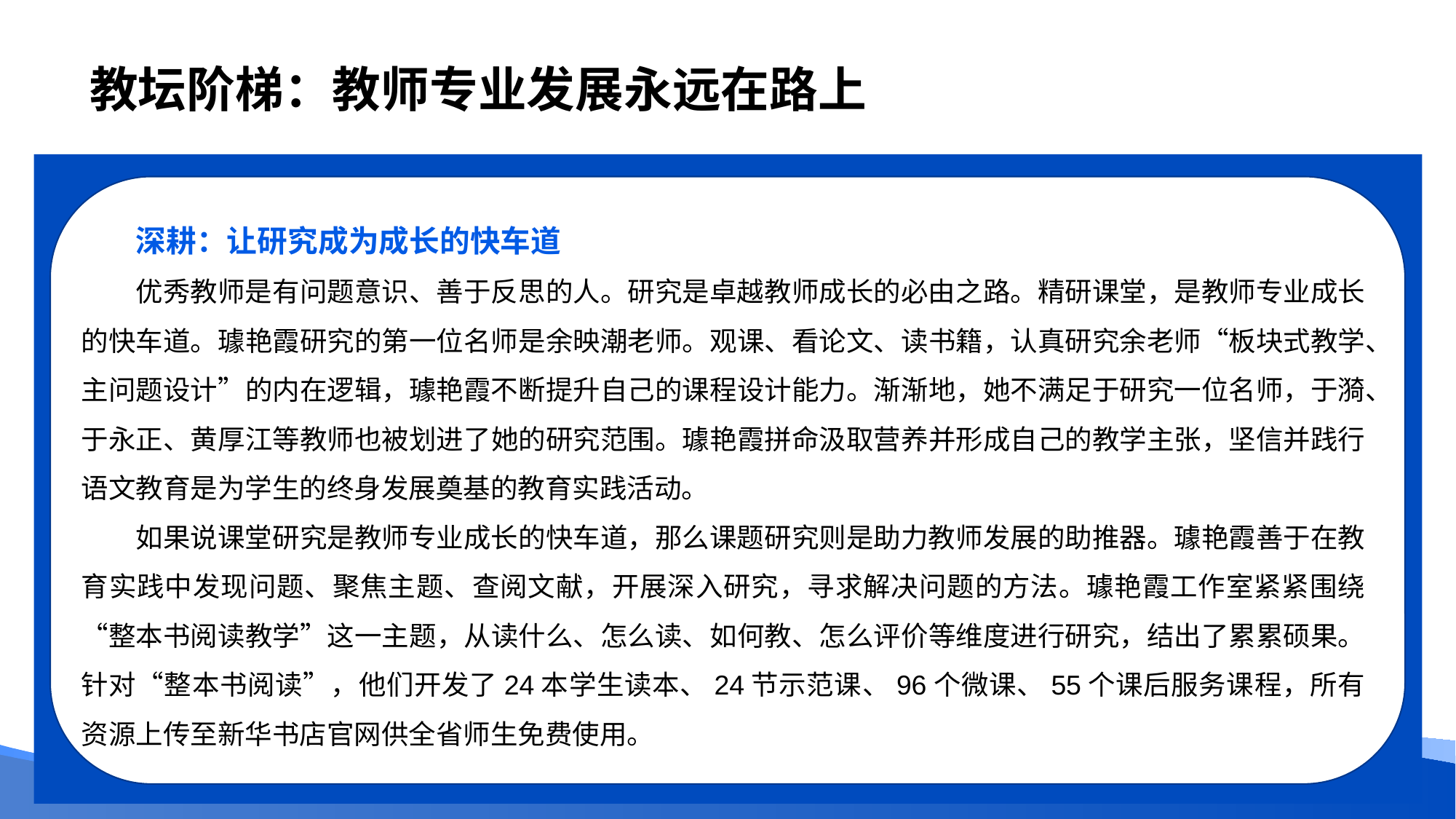

# 教坛阶梯：教师专业发展永远在路上

深耕：让研究成为成长的快车道
优秀教师是有问题意识、善于反思的人。研究是卓越教师成长的必由之路。精研课堂，是教师专业成长的快车道。璩艳霞研究的第一位名师是余映潮老师。观课、看论文、读书籍，认真研究余老师“板块式教学、主问题设计”的内在逻辑，璩艳霞不断提升自己的课程设计能力。渐渐地，她不满足于研究一位名师，于漪、于永正、黄厚江等教师也被划进了她的研究范围。璩艳霞拼命汲取营养并形成自己的教学主张，坚信并践行语文教育是为学生的终身发展奠基的教育实践活动。
如果说课堂研究是教师专业成长的快车道，那么课题研究则是助力教师发展的助推器。璩艳霞善于在教育实践中发现问题、聚焦主题、查阅文献，开展深入研究，寻求解决问题的方法。璩艳霞工作室紧紧围绕“整本书阅读教学”这一主题，从读什么、怎么读、如何教、怎么评价等维度进行研究，结出了累累硕果。针对“整本书阅读”，他们开发了24本学生读本、24节示范课、96个微课、55个课后服务课程，所有资源上传至新华书店官网供全省师生免费使用。